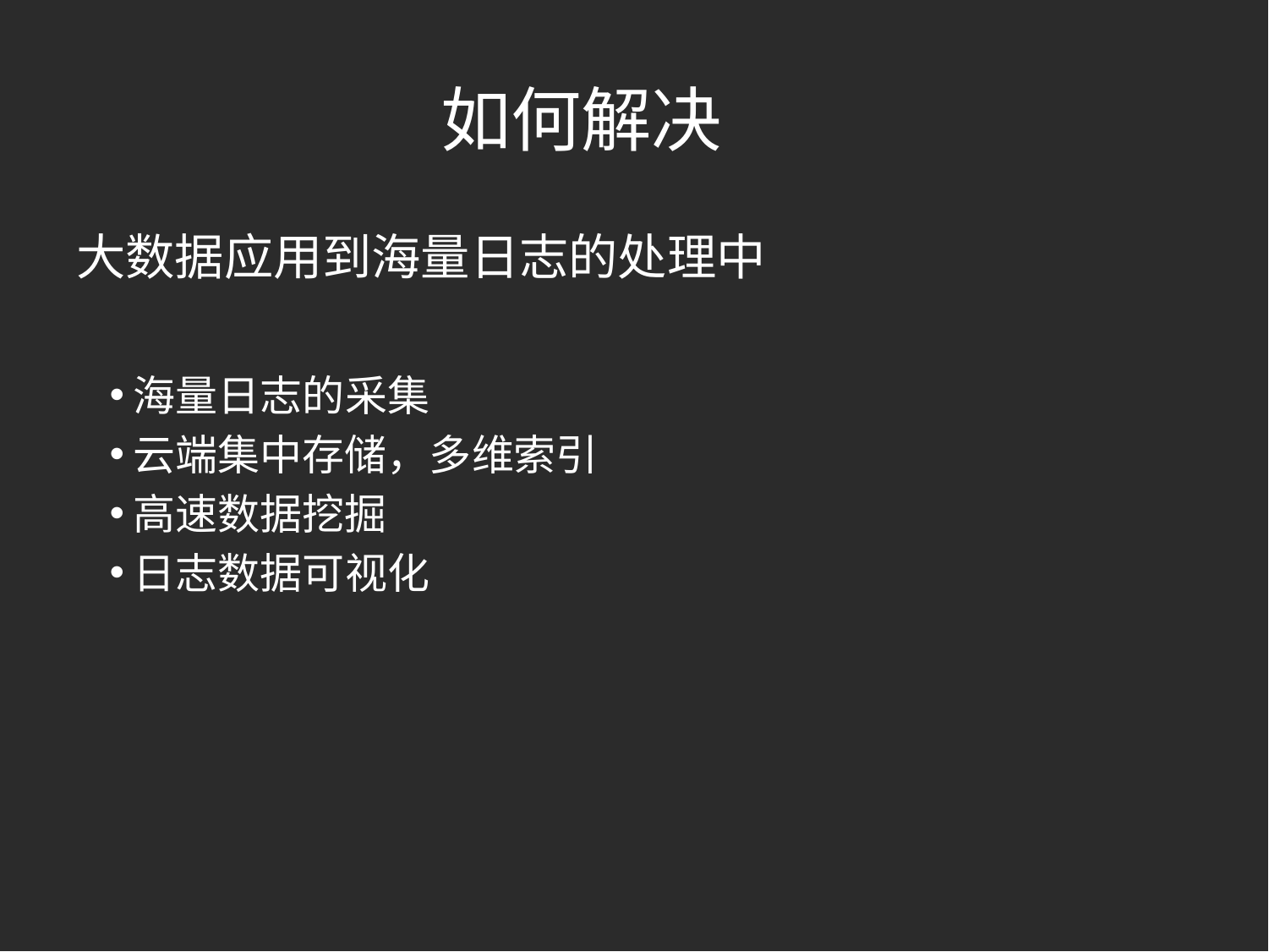

# 如何解决
大数据应用到海量日志的处理中

海量日志的采集
云端集中存储，多维索引
高速数据挖掘
日志数据可视化